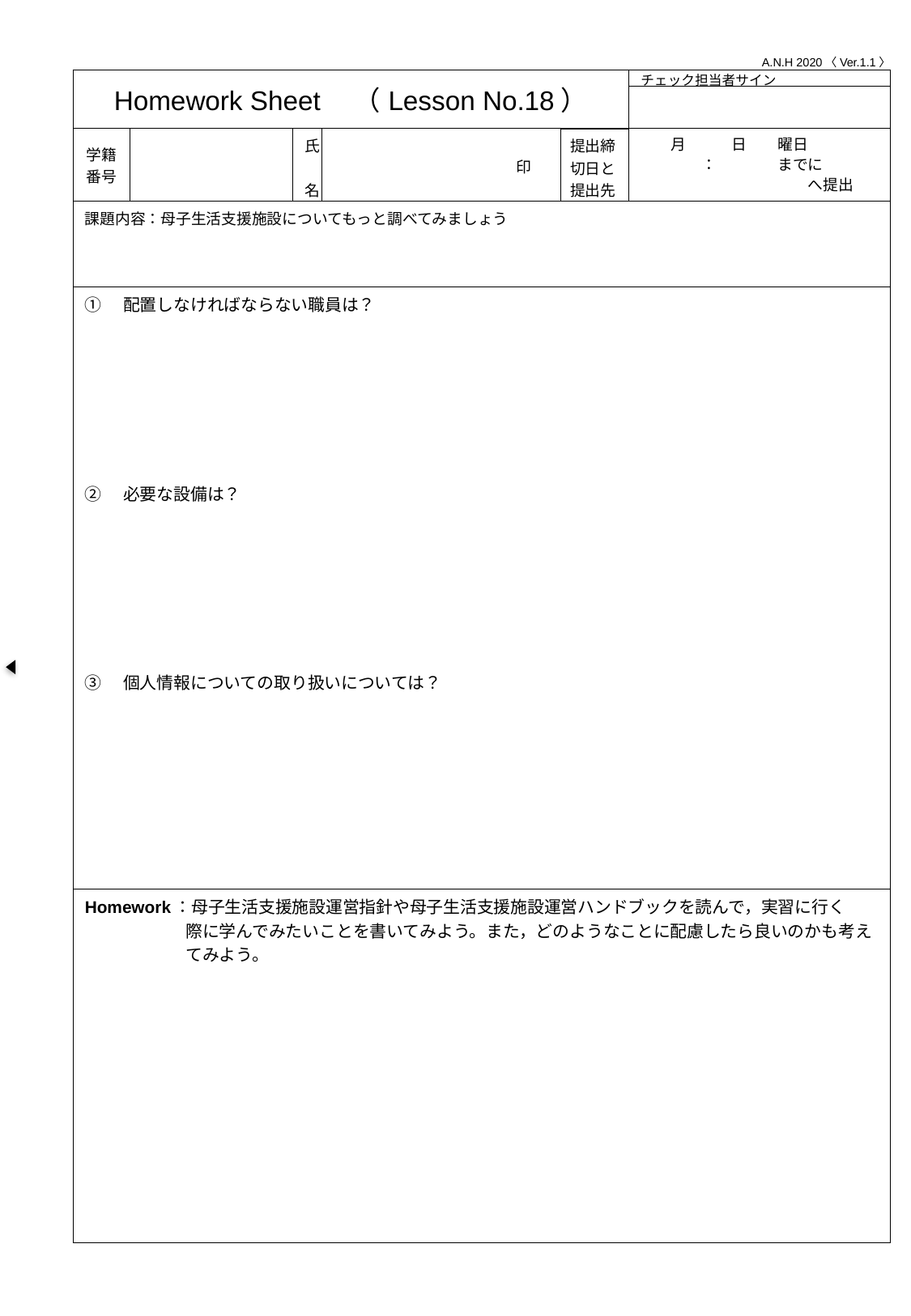

A.N.H 2020〈Ver.1.1〉
| Homework Sheet　（Lesson No.18） |  |  |  |  | チェック担当者サイン |
| --- | --- | --- | --- | --- | --- |
|  |  |  |  |  |  |
| 学籍番号 |  | 氏　名 | 印 | 提出締切日と提出先 | 月　　　日　　曜日 　　　　：　　　　までに 　　　　　　　　　　　へ提出 |
| 課題内容：母子生活支援施設についてもっと調べてみましょう |  |  |  |  |  |
| ①　配置しなければならない職員は？ ②　必要な設備は？ ③　個人情報についての取り扱いについては？ |  |  |  |  |  |
| Homework：母子生活支援施設運営指針や母子生活支援施設運営ハンドブックを読んで，実習に行く 　　　　　　際に学んでみたいことを書いてみよう。また，どのようなことに配慮したら良いのかも考え 　　　　　　てみよう。 |  |  |  |  |  |